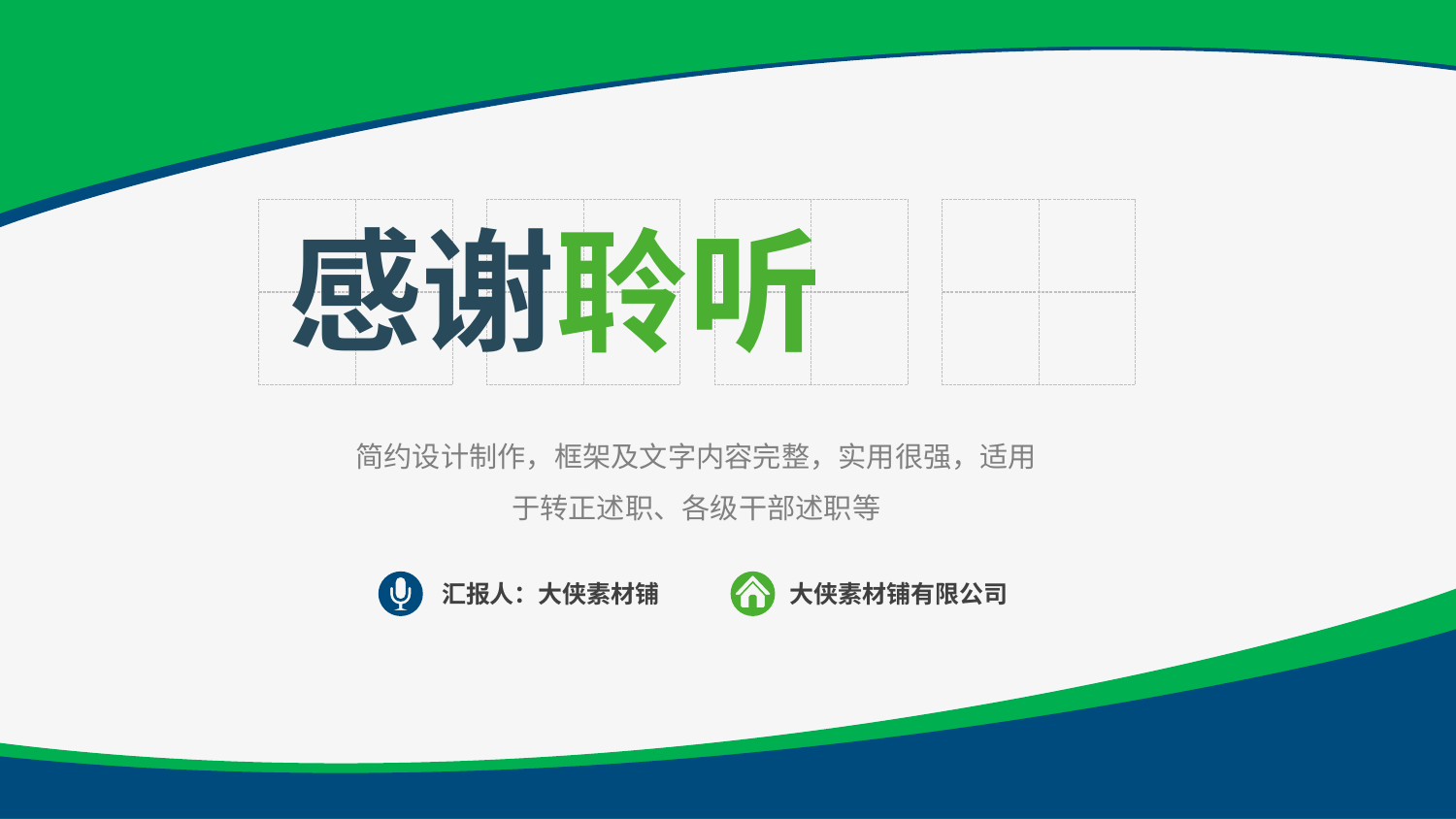

感谢聆听
简约设计制作，框架及文字内容完整，实用很强，适用于转正述职、各级干部述职等

汇报人：大侠素材铺
大侠素材铺有限公司